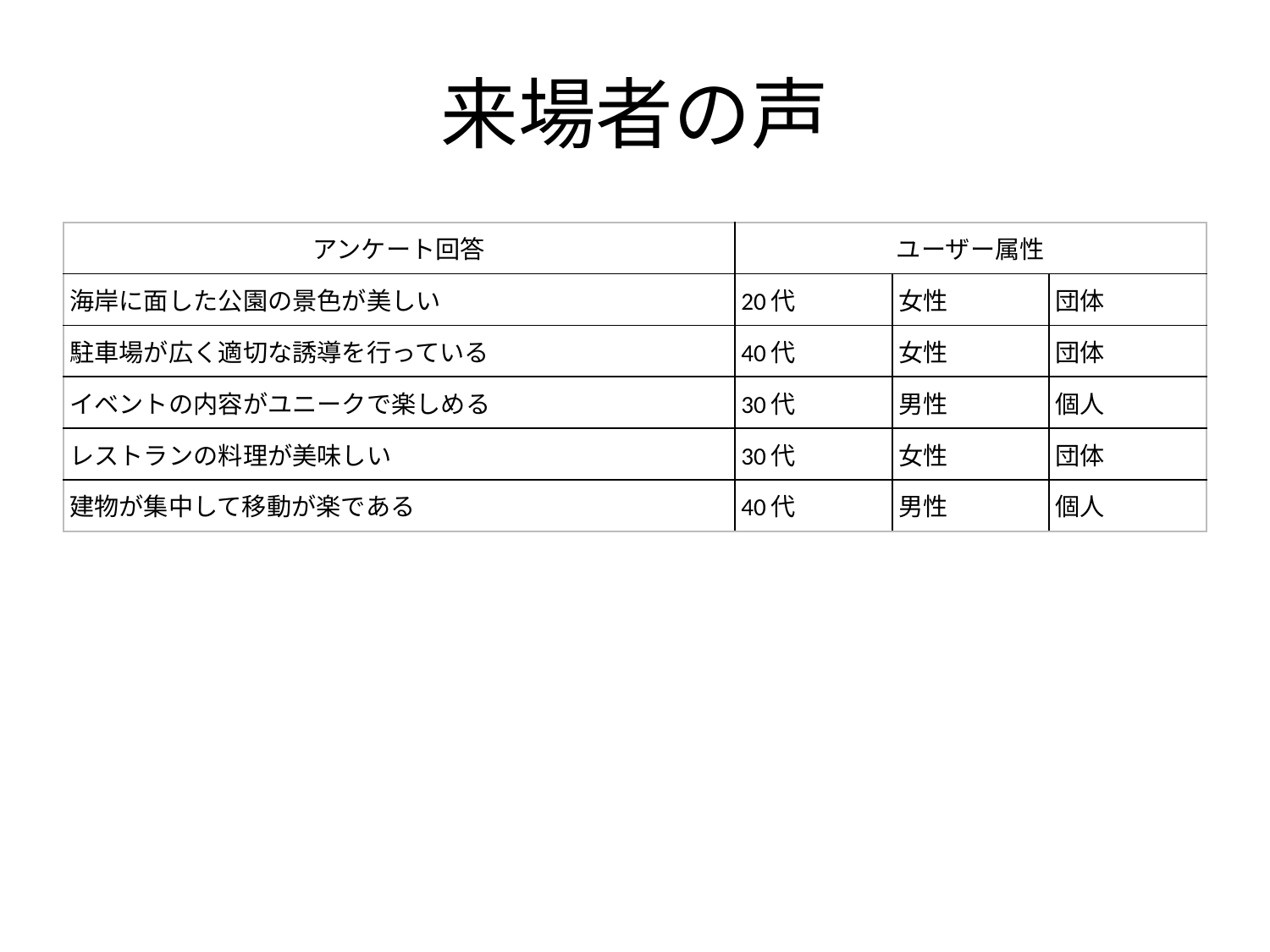

# 来場者の声
| アンケート回答 | ユーザー属性 |  |  |
| --- | --- | --- | --- |
| 海岸に面した公園の景色が美しい | 20代 | 女性 | 団体 |
| 駐車場が広く適切な誘導を行っている | 40代 | 女性 | 団体 |
| イベントの内容がユニークで楽しめる | 30代 | 男性 | 個人 |
| レストランの料理が美味しい | 30代 | 女性 | 団体 |
| 建物が集中して移動が楽である | 40代 | 男性 | 個人 |